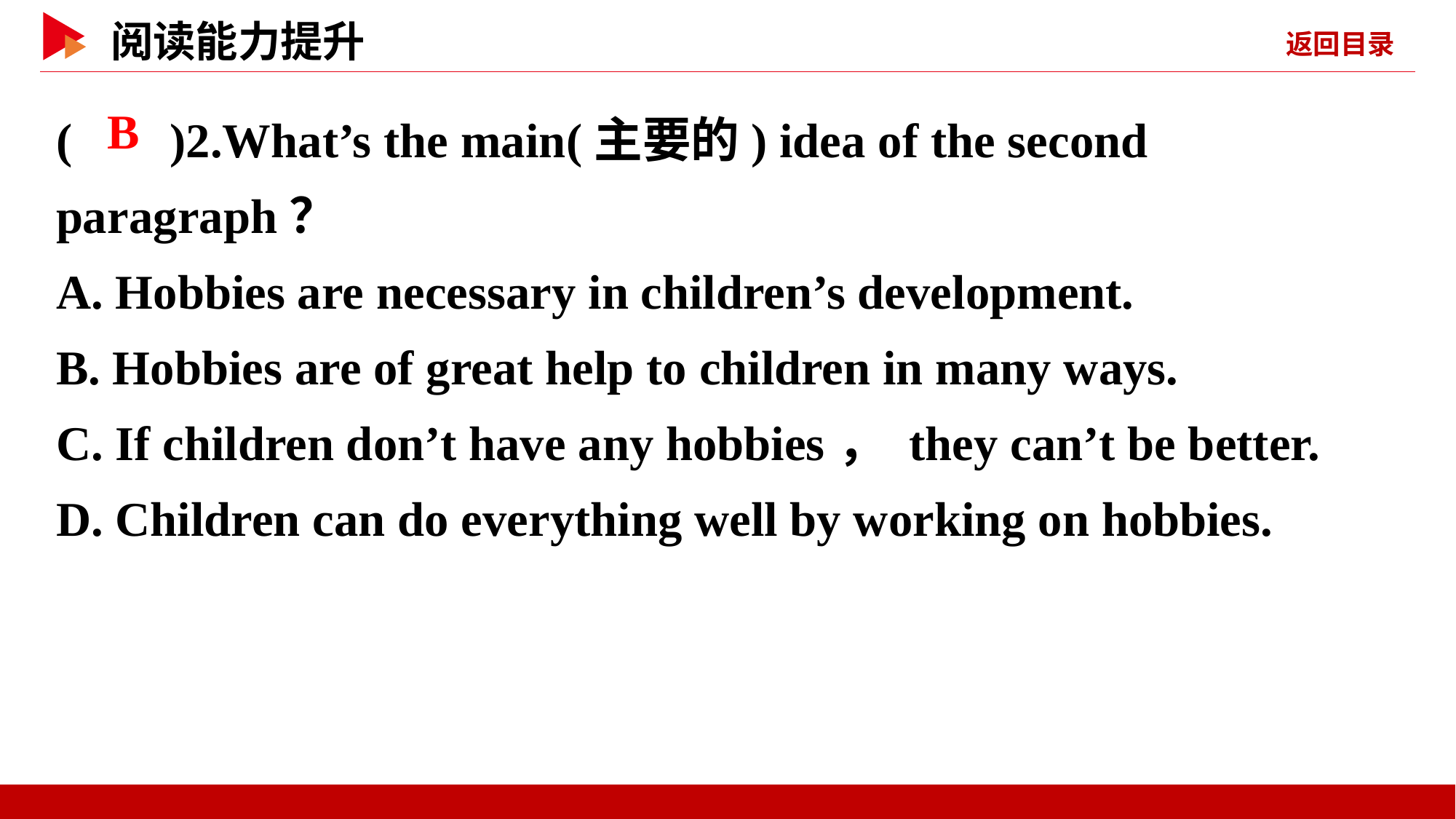

(        )2.What’s the main(主要的) idea of the second paragraph？
A. Hobbies are necessary in children’s development.
B. Hobbies are of great help to children in many ways.
C. If children don’t have any hobbies， they can’t be better.
D. Children can do everything well by working on hobbies.
   B